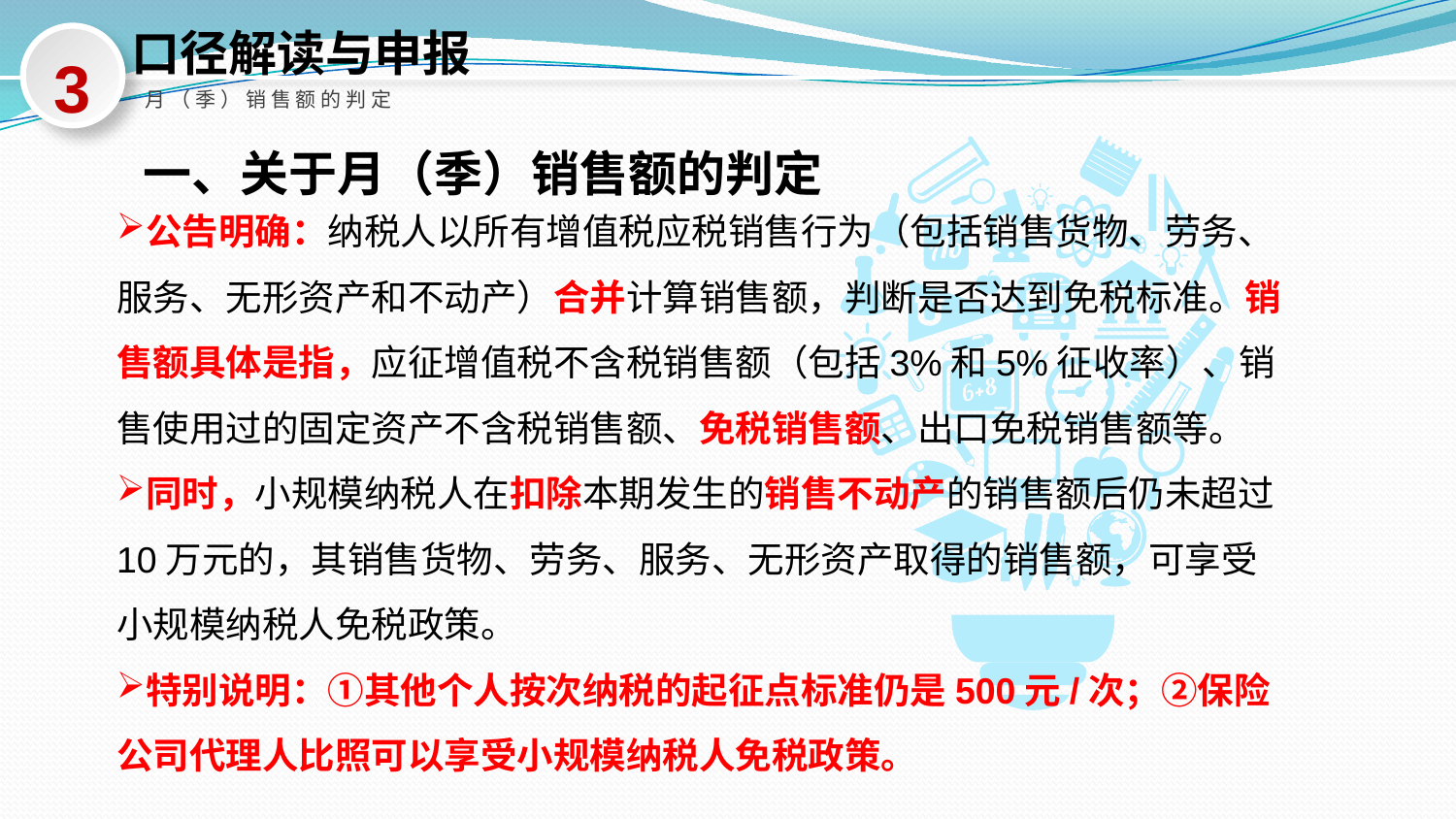

口径解读与申报

3
月（季）销售额的判定

公告明确：纳税人以所有增值税应税销售行为（包括销售货物、劳务、服务、无形资产和不动产）合并计算销售额，判断是否达到免税标准。销售额具体是指，应征增值税不含税销售额（包括3%和5%征收率）、销售使用过的固定资产不含税销售额、免税销售额、出口免税销售额等。
同时，小规模纳税人在扣除本期发生的销售不动产的销售额后仍未超过10万元的，其销售货物、劳务、服务、无形资产取得的销售额，可享受小规模纳税人免税政策。
特别说明：①其他个人按次纳税的起征点标准仍是500元/次；②保险公司代理人比照可以享受小规模纳税人免税政策。
一、关于月（季）销售额的判定